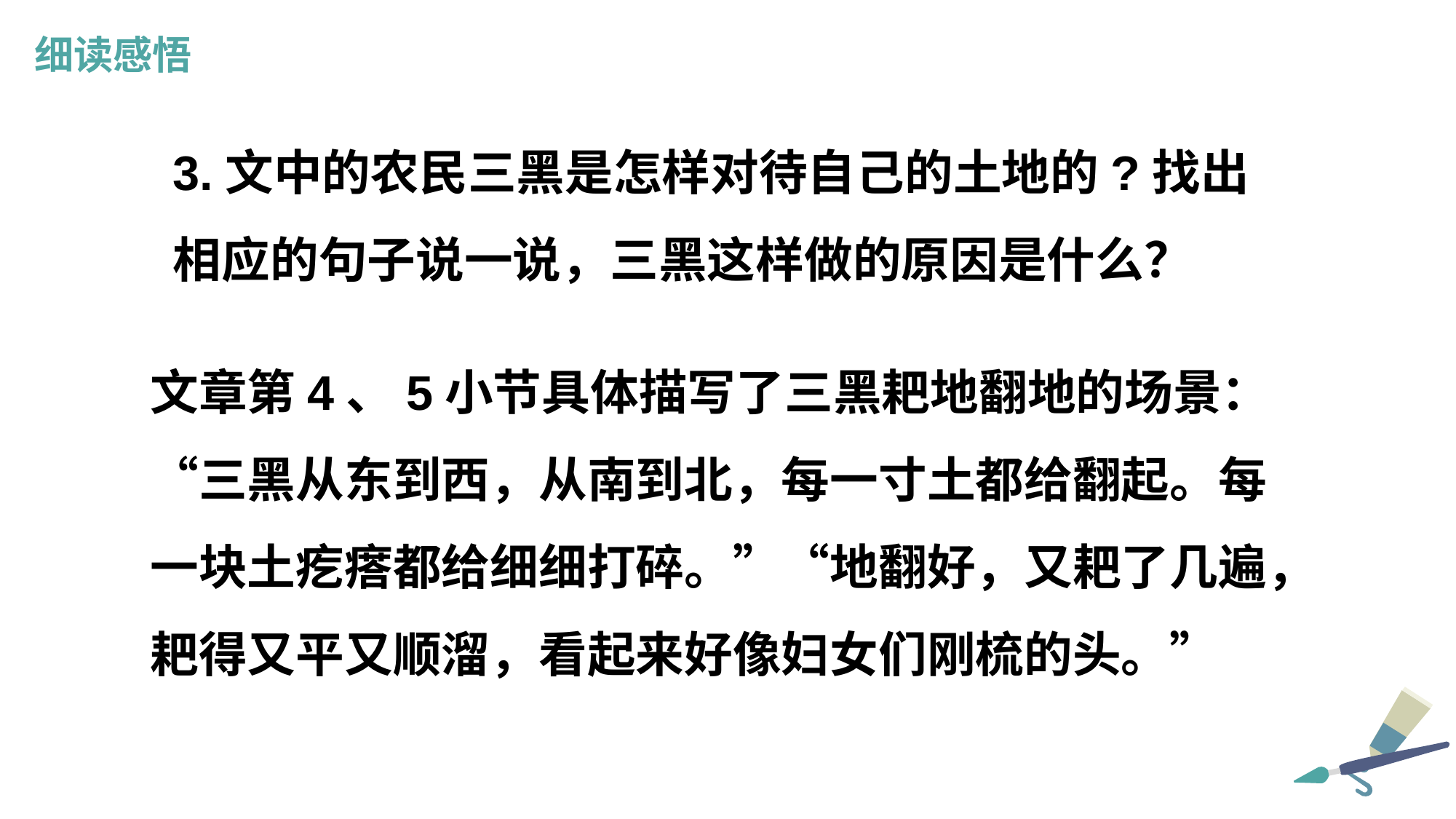

细读感悟
3.文中的农民三黑是怎样对待自己的土地的?找出相应的句子说一说，三黑这样做的原因是什么？
文章第4、5小节具体描写了三黑耙地翻地的场景：“三黑从东到西，从南到北，每一寸土都给翻起。每一块土疙瘩都给细细打碎。”“地翻好，又耙了几遍，耙得又平又顺溜，看起来好像妇女们刚梳的头。”